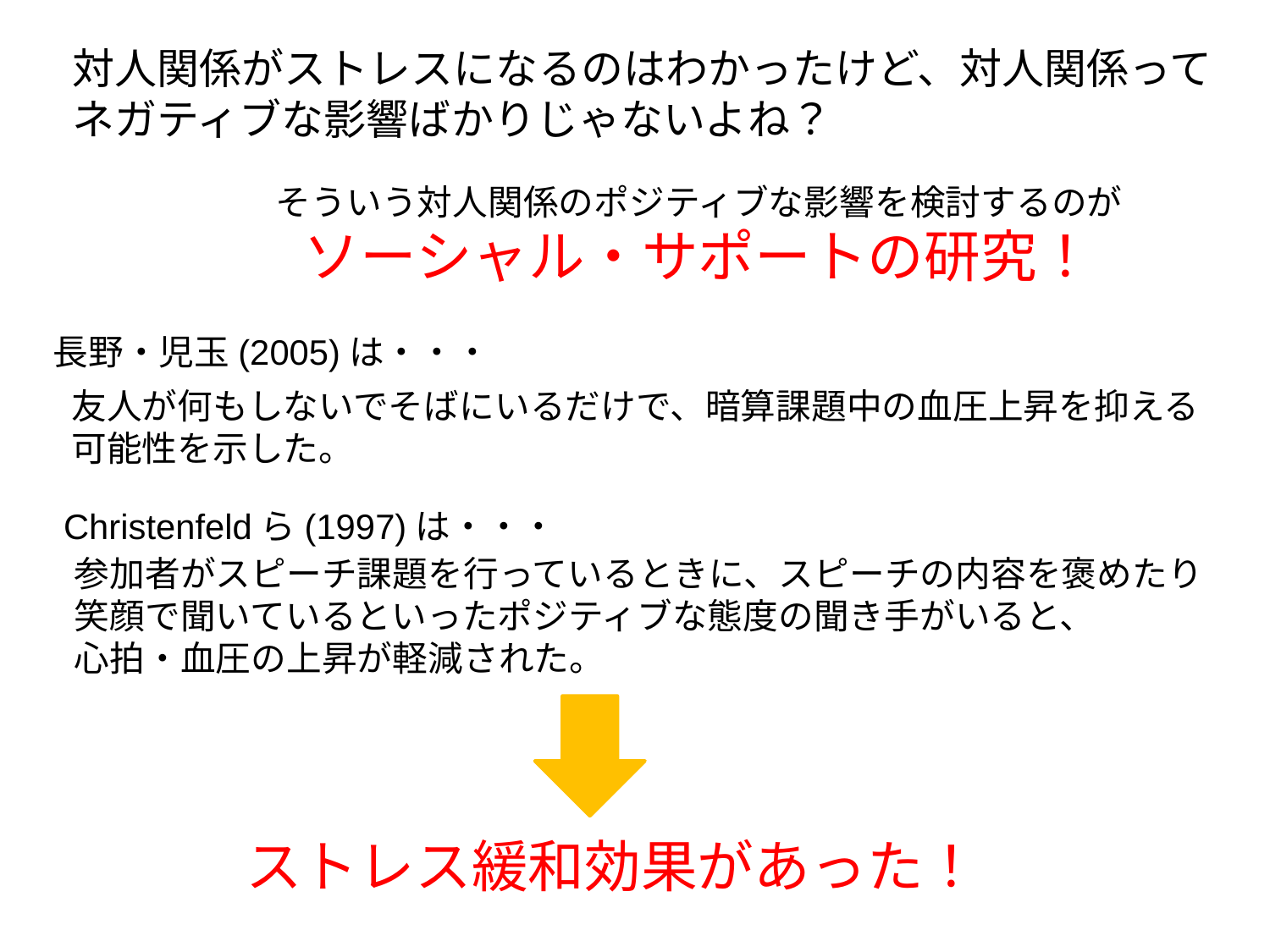

対人関係がストレスになるのはわかったけど、対人関係って
ネガティブな影響ばかりじゃないよね？
そういう対人関係のポジティブな影響を検討するのが
ソーシャル・サポートの研究！
長野・児玉(2005)は・・・
友人が何もしないでそばにいるだけで、暗算課題中の血圧上昇を抑える
可能性を示した。
Christenfeldら(1997)は・・・
参加者がスピーチ課題を行っているときに、スピーチの内容を褒めたり
笑顔で聞いているといったポジティブな態度の聞き手がいると、
心拍・血圧の上昇が軽減された。

ストレス緩和効果があった！